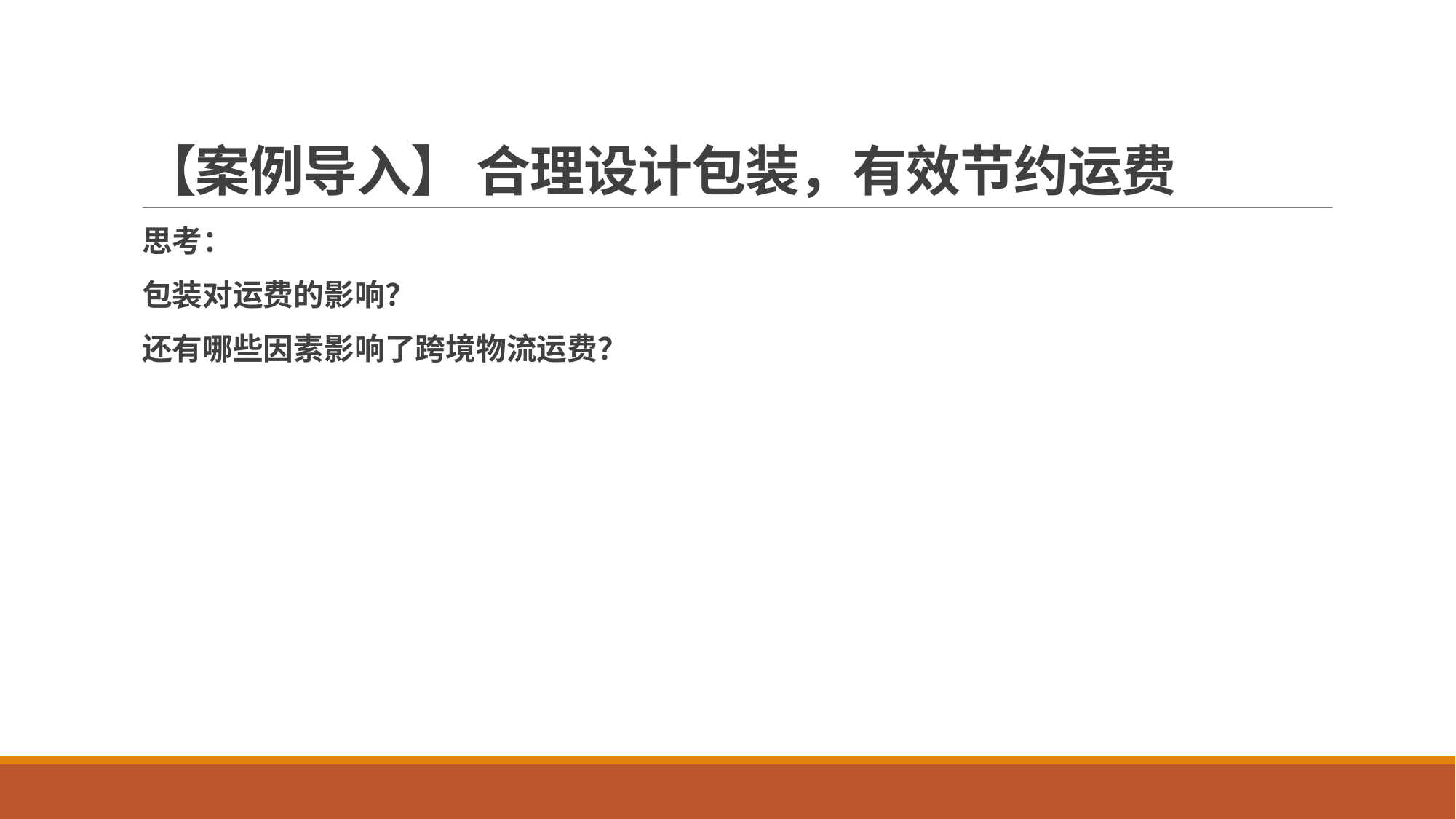

# 【案例导入】 合理设计包装，有效节约运费
思考：
包装对运费的影响？
还有哪些因素影响了跨境物流运费？